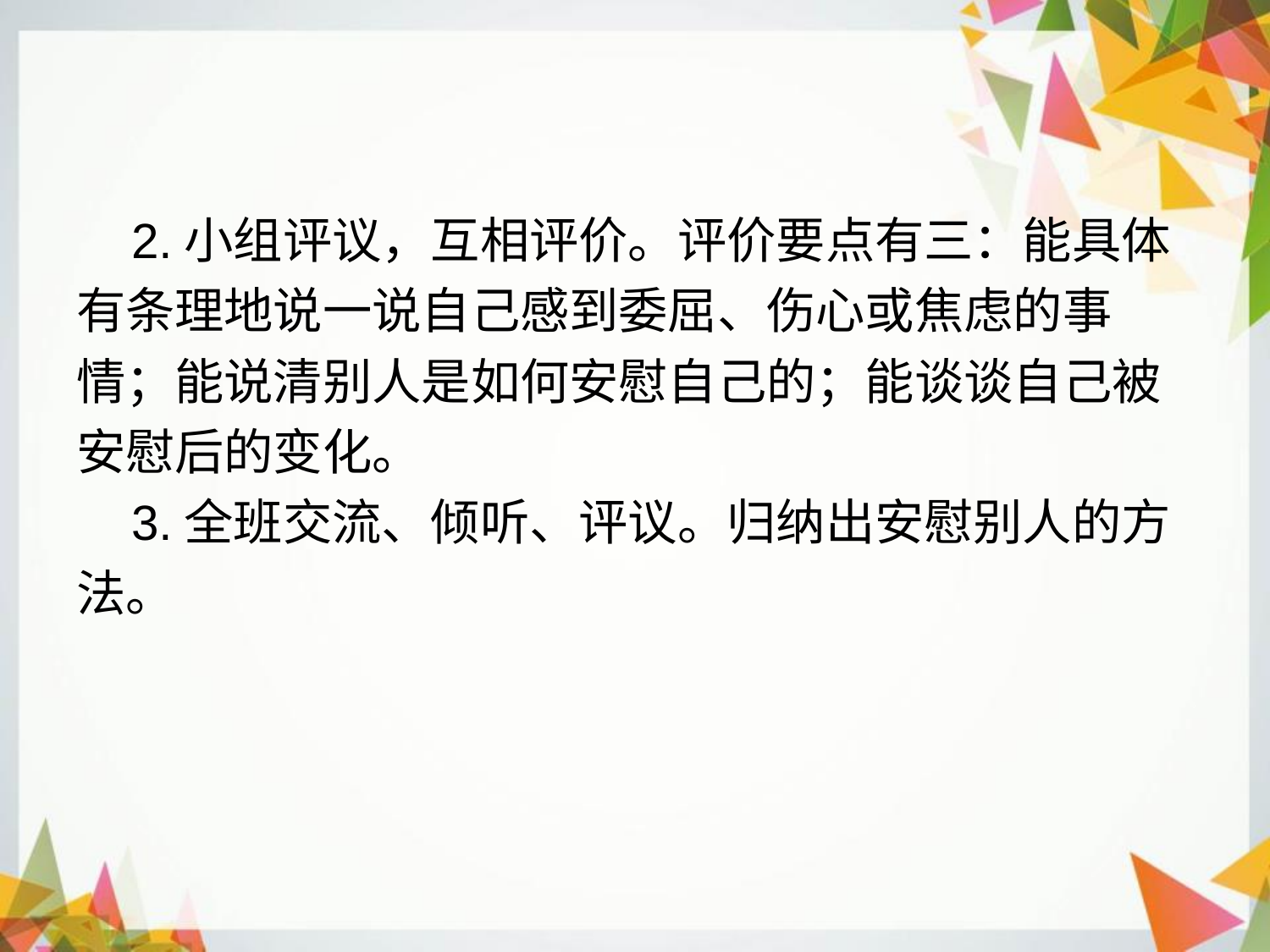

2.小组评议，互相评价。评价要点有三：能具体有条理地说一说自己感到委屈、伤心或焦虑的事情；能说清别人是如何安慰自己的；能谈谈自己被安慰后的变化。
    3.全班交流、倾听、评议。归纳出安慰别人的方法。